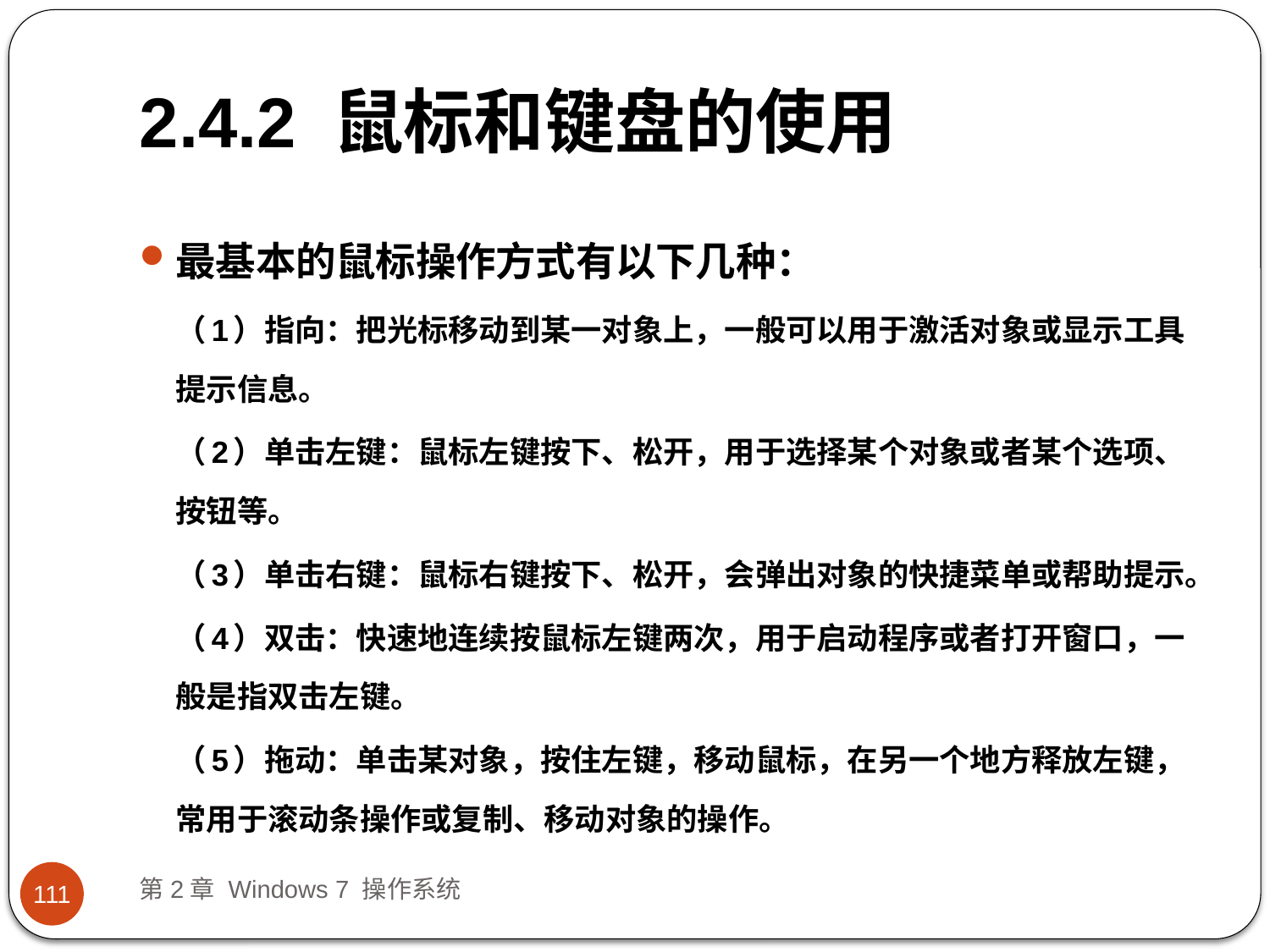

# 2.4.2 鼠标和键盘的使用
最基本的鼠标操作方式有以下几种：
（1）指向：把光标移动到某一对象上，一般可以用于激活对象或显示工具提示信息。
（2）单击左键：鼠标左键按下、松开，用于选择某个对象或者某个选项、按钮等。
（3）单击右键：鼠标右键按下、松开，会弹出对象的快捷菜单或帮助提示。
（4）双击：快速地连续按鼠标左键两次，用于启动程序或者打开窗口，一般是指双击左键。
（5）拖动：单击某对象，按住左键，移动鼠标，在另一个地方释放左键，常用于滚动条操作或复制、移动对象的操作。
第2章 Windows 7 操作系统
111